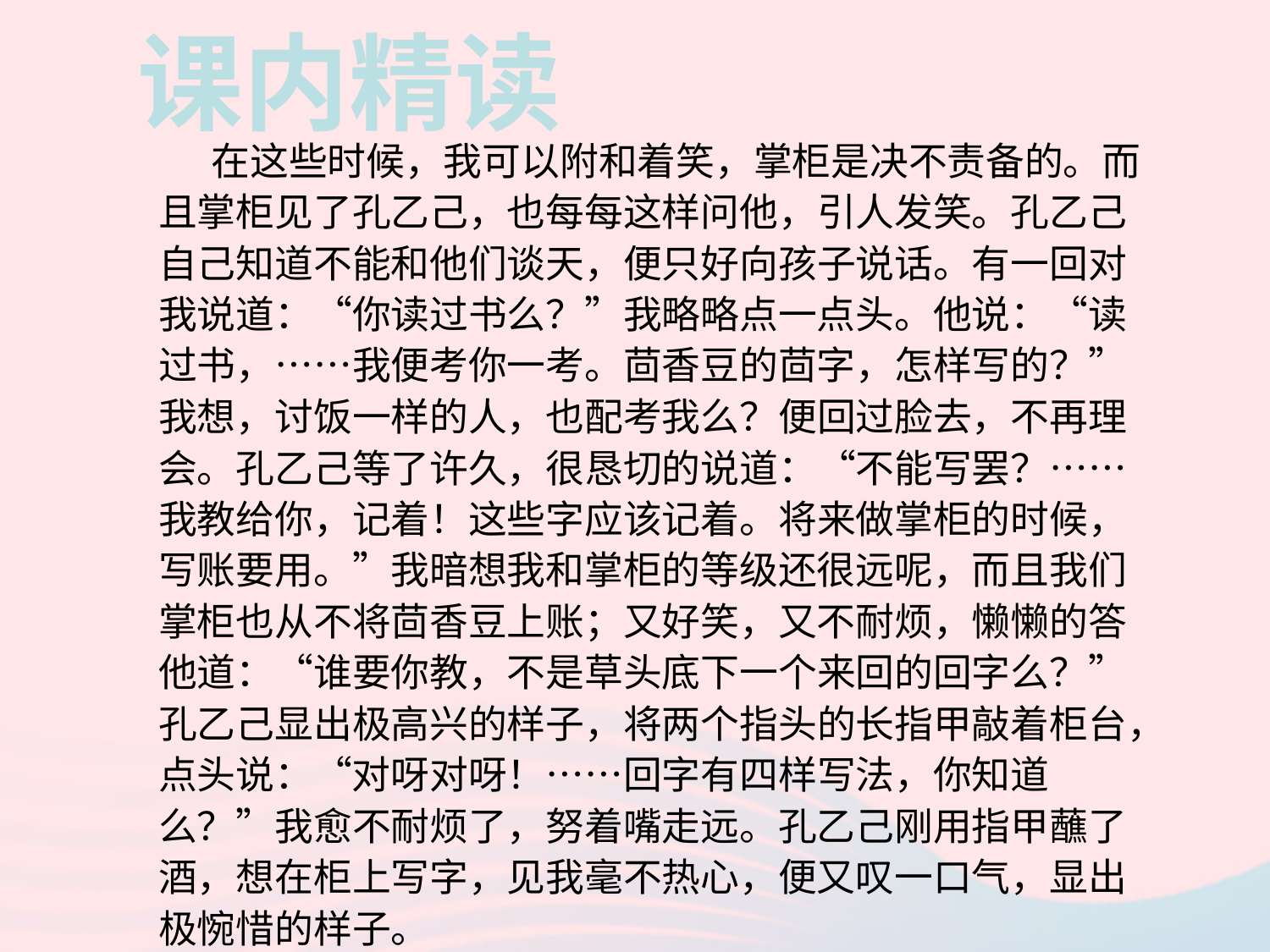

课内精读
     在这些时候，我可以附和着笑，掌柜是决不责备的。而且掌柜见了孔乙己，也每每这样问他，引人发笑。孔乙己自己知道不能和他们谈天，便只好向孩子说话。有一回对我说道：“你读过书么？”我略略点一点头。他说：“读过书，……我便考你一考。茴香豆的茴字，怎样写的？”我想，讨饭一样的人，也配考我么？便回过脸去，不再理会。孔乙己等了许久，很恳切的说道：“不能写罢？……我教给你，记着！这些字应该记着。将来做掌柜的时候，写账要用。”我暗想我和掌柜的等级还很远呢，而且我们掌柜也从不将茴香豆上账；又好笑，又不耐烦，懒懒的答他道：“谁要你教，不是草头底下一个来回的回字么？”孔乙己显出极高兴的样子，将两个指头的长指甲敲着柜台，点头说：“对呀对呀！……回字有四样写法，你知道么？”我愈不耐烦了，努着嘴走远。孔乙己刚用指甲蘸了酒，想在柜上写字，见我毫不热心，便又叹一口气，显出极惋惜的样子。